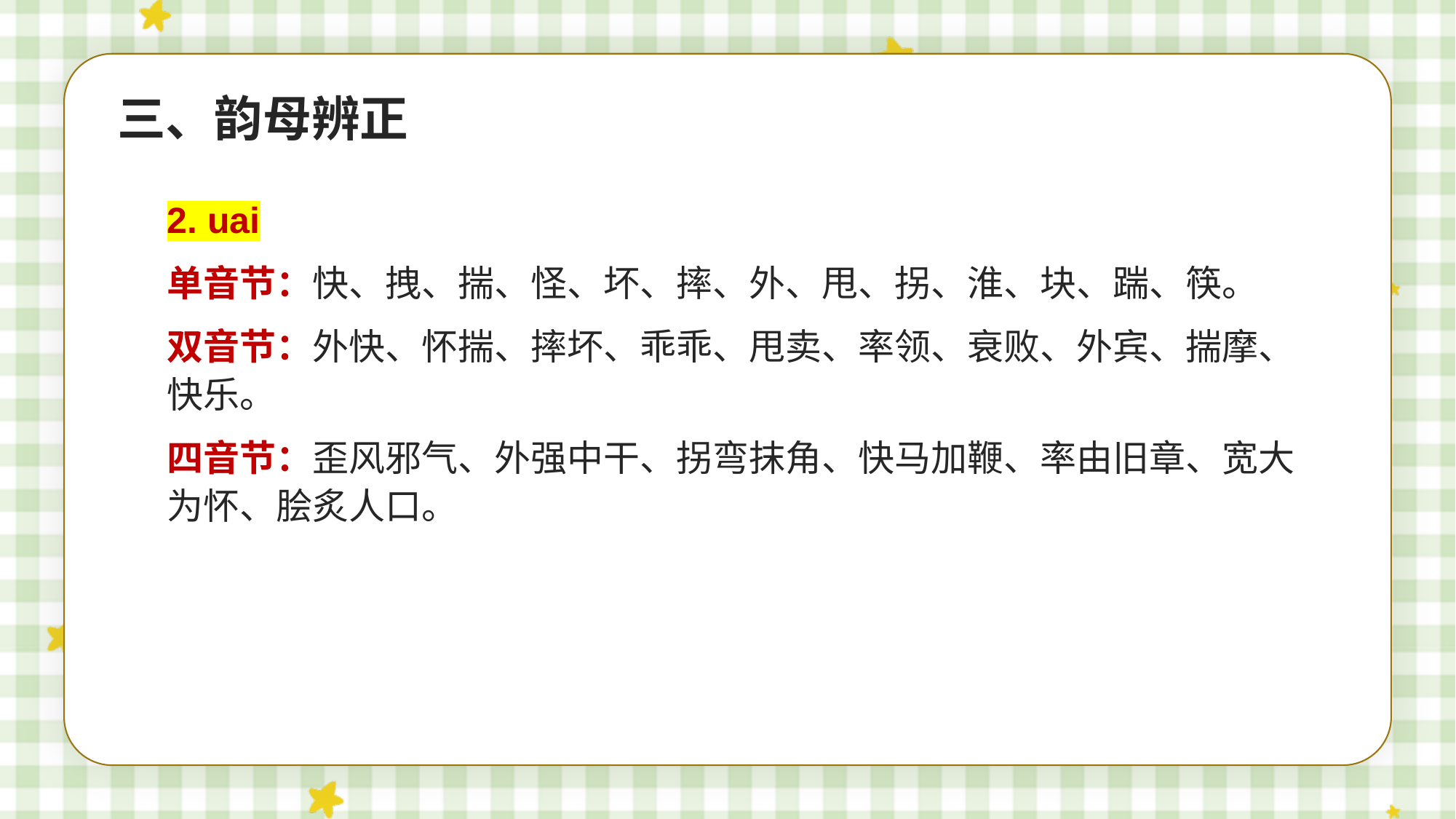

三、韵母辨正
2. uai
单音节：快、拽、揣、怪、坏、摔、外、甩、拐、淮、块、踹、筷。
双音节：外快、怀揣、摔坏、乖乖、甩卖、率领、衰败、外宾、揣摩、快乐。
四音节：歪风邪气、外强中干、拐弯抹角、快马加鞭、率由旧章、宽大为怀、脍炙人口。